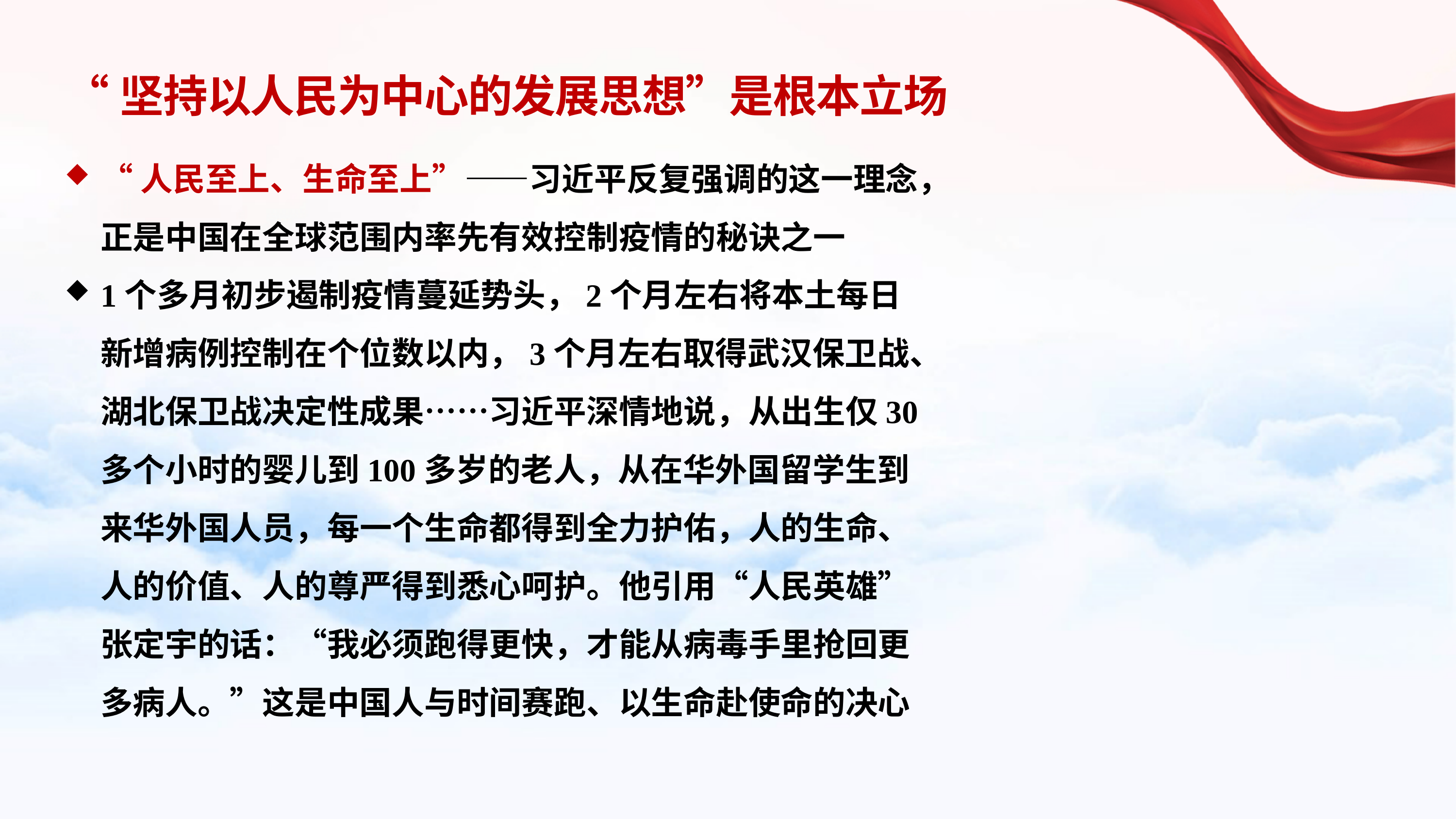

# “坚持以人民为中心的发展思想”是根本立场
“人民至上、生命至上”——习近平反复强调的这一理念，正是中国在全球范围内率先有效控制疫情的秘诀之一
1个多月初步遏制疫情蔓延势头，2个月左右将本土每日新增病例控制在个位数以内，3个月左右取得武汉保卫战、湖北保卫战决定性成果……习近平深情地说，从出生仅30多个小时的婴儿到100多岁的老人，从在华外国留学生到来华外国人员，每一个生命都得到全力护佑，人的生命、人的价值、人的尊严得到悉心呵护。他引用“人民英雄”张定宇的话：“我必须跑得更快，才能从病毒手里抢回更多病人。”这是中国人与时间赛跑、以生命赴使命的决心